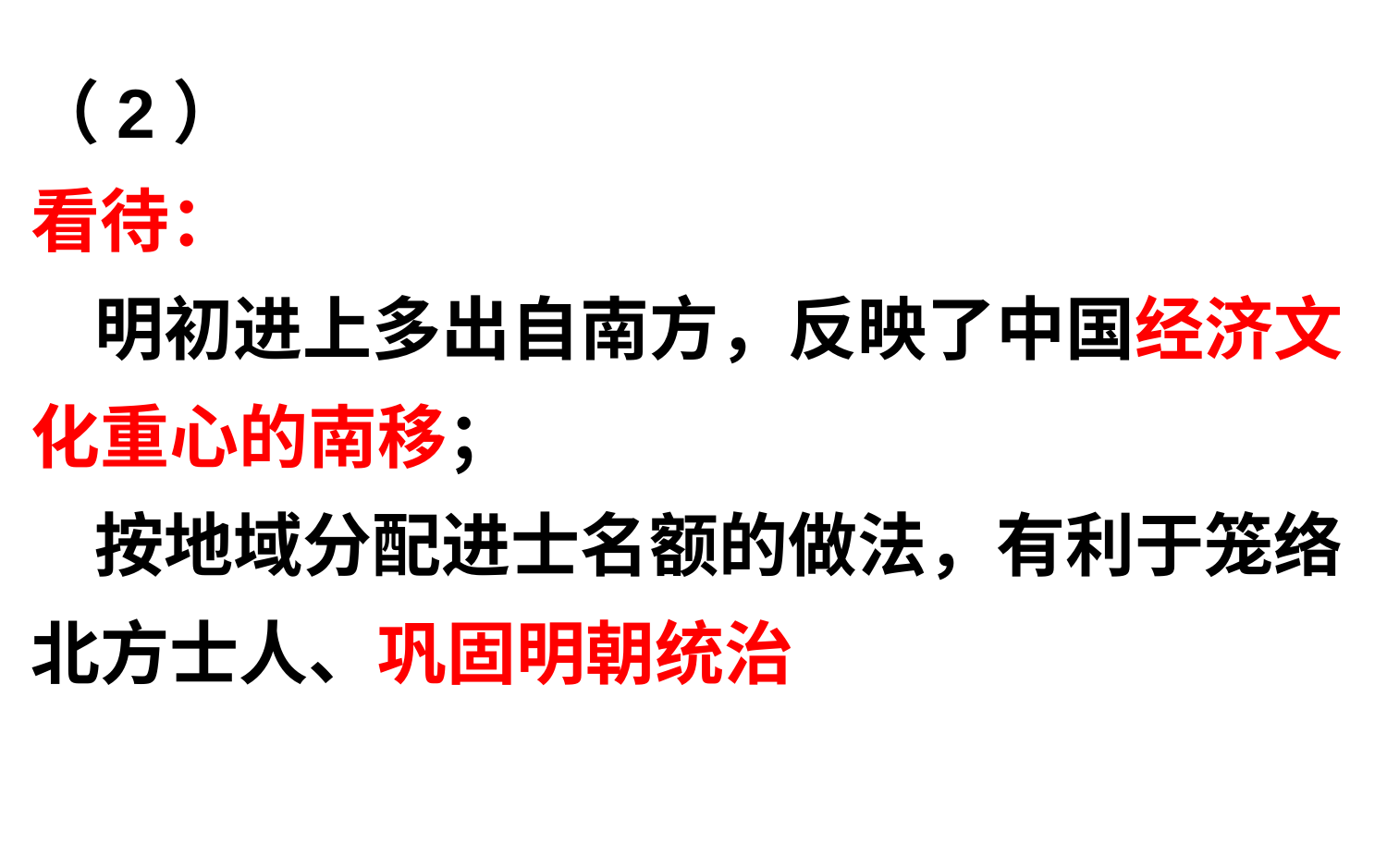

（2）
看待：
   明初进上多出自南方，反映了中国经济文化重心的南移；
   按地域分配进士名额的做法，有利于笼络北方士人、巩固明朝统治